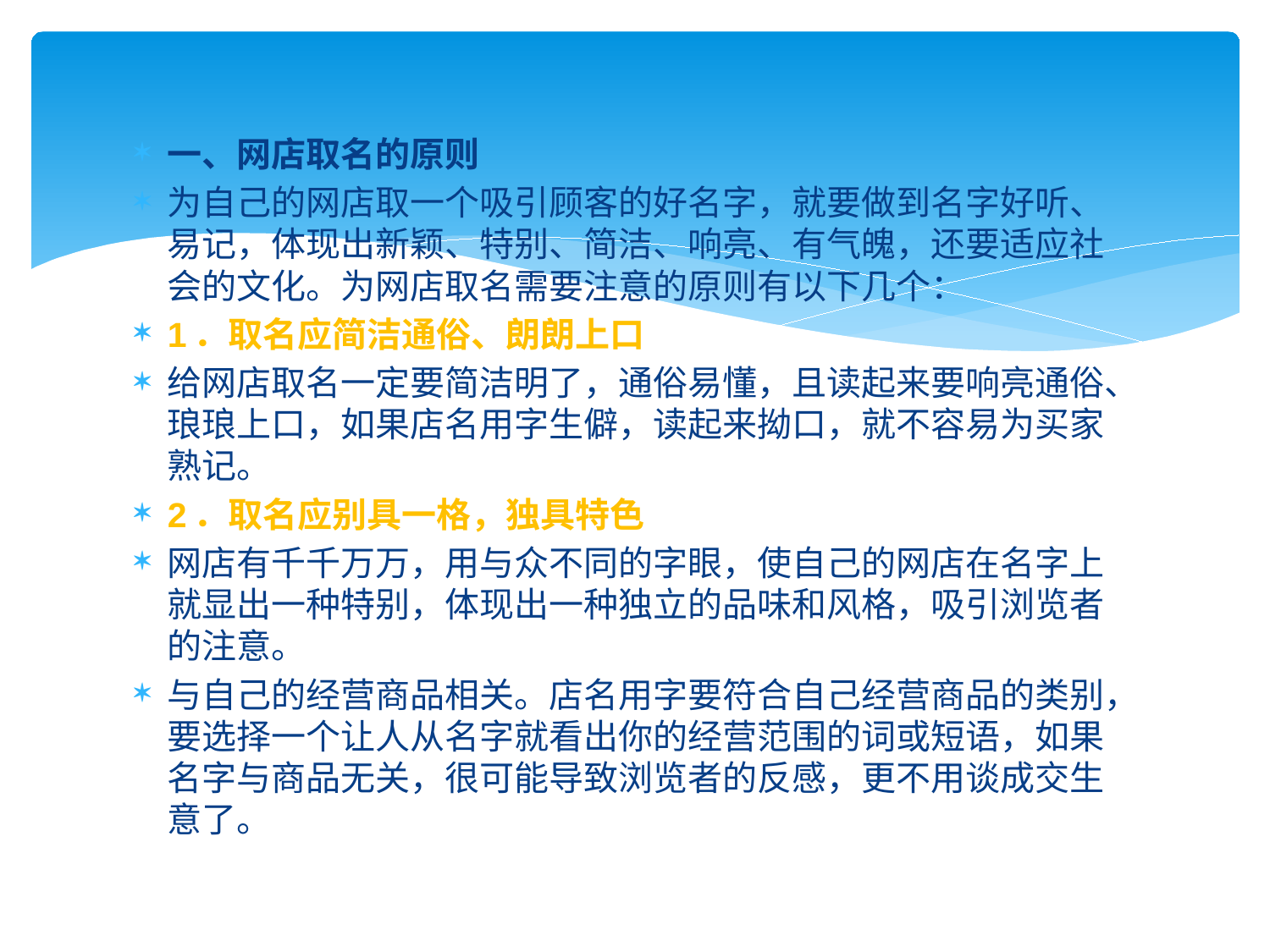

一、网店取名的原则
为自己的网店取一个吸引顾客的好名字，就要做到名字好听、易记，体现出新颖、特别、简洁、响亮、有气魄，还要适应社会的文化。为网店取名需要注意的原则有以下几个：
1．取名应简洁通俗、朗朗上口
给网店取名一定要简洁明了，通俗易懂，且读起来要响亮通俗、琅琅上口，如果店名用字生僻，读起来拗口，就不容易为买家熟记。
2．取名应别具一格，独具特色
网店有千千万万，用与众不同的字眼，使自己的网店在名字上就显出一种特别，体现出一种独立的品味和风格，吸引浏览者的注意。
与自己的经营商品相关。店名用字要符合自己经营商品的类别，要选择一个让人从名字就看出你的经营范围的词或短语，如果名字与商品无关，很可能导致浏览者的反感，更不用谈成交生意了。